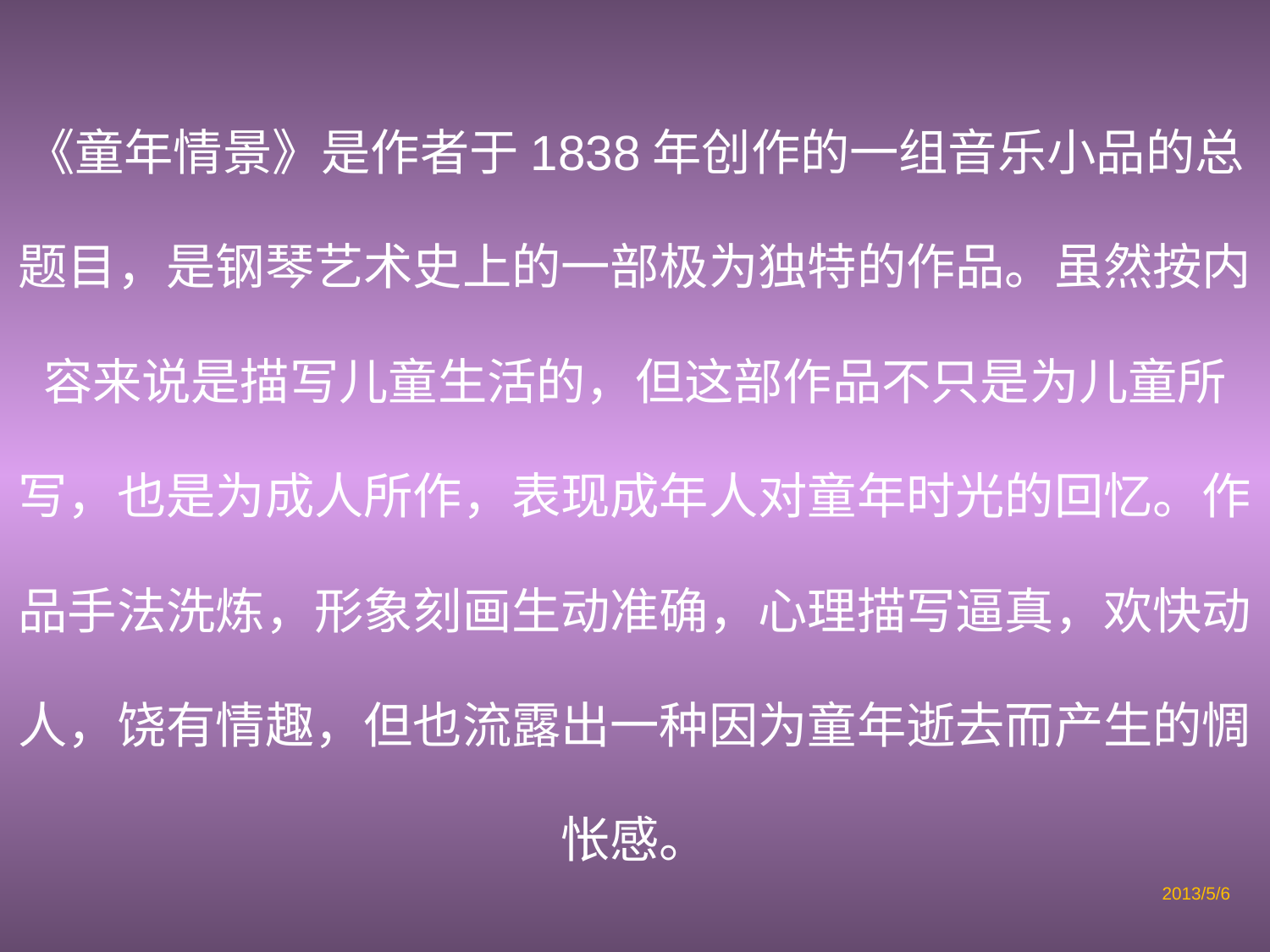

《童年情景》是作者于1838年创作的一组音乐小品的总

题目，是钢琴艺术史上的一部极为独特的作品。虽然按内

容来说是描写儿童生活的，但这部作品不只是为儿童所

写，也是为成人所作，表现成年人对童年时光的回忆。作

品手法洗炼，形象刻画生动准确，心理描写逼真，欢快动

人，饶有情趣，但也流露出一种因为童年逝去而产生的惆

怅感。

——（德）舒曼
5
2013/5/6